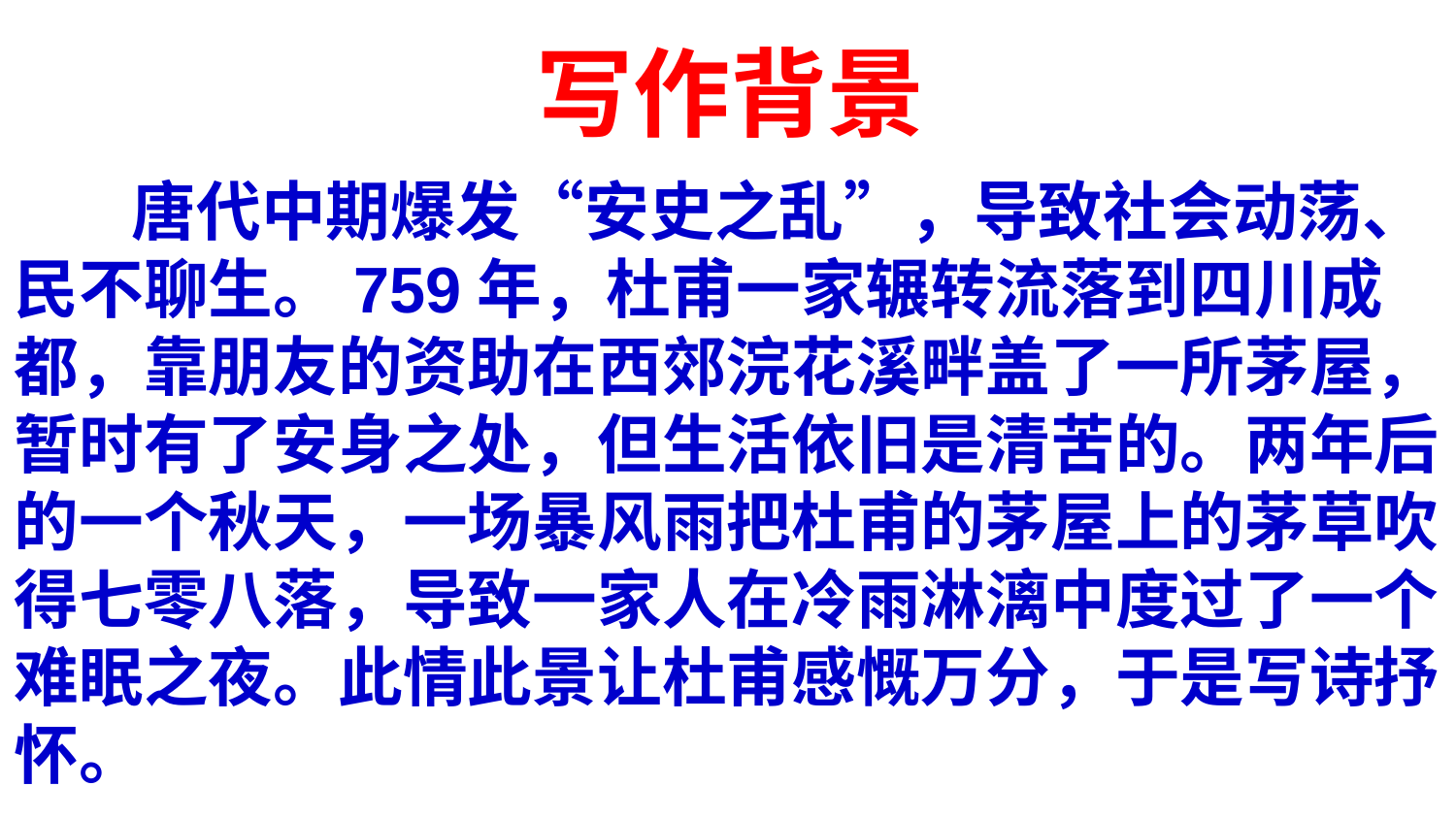

写作背景
       唐代中期爆发“安史之乱”，导致社会动荡、民不聊生。759年，杜甫一家辗转流落到四川成都，靠朋友的资助在西郊浣花溪畔盖了一所茅屋，暂时有了安身之处，但生活依旧是清苦的。两年后的一个秋天，一场暴风雨把杜甫的茅屋上的茅草吹得七零八落，导致一家人在冷雨淋漓中度过了一个难眠之夜。此情此景让杜甫感慨万分，于是写诗抒怀。